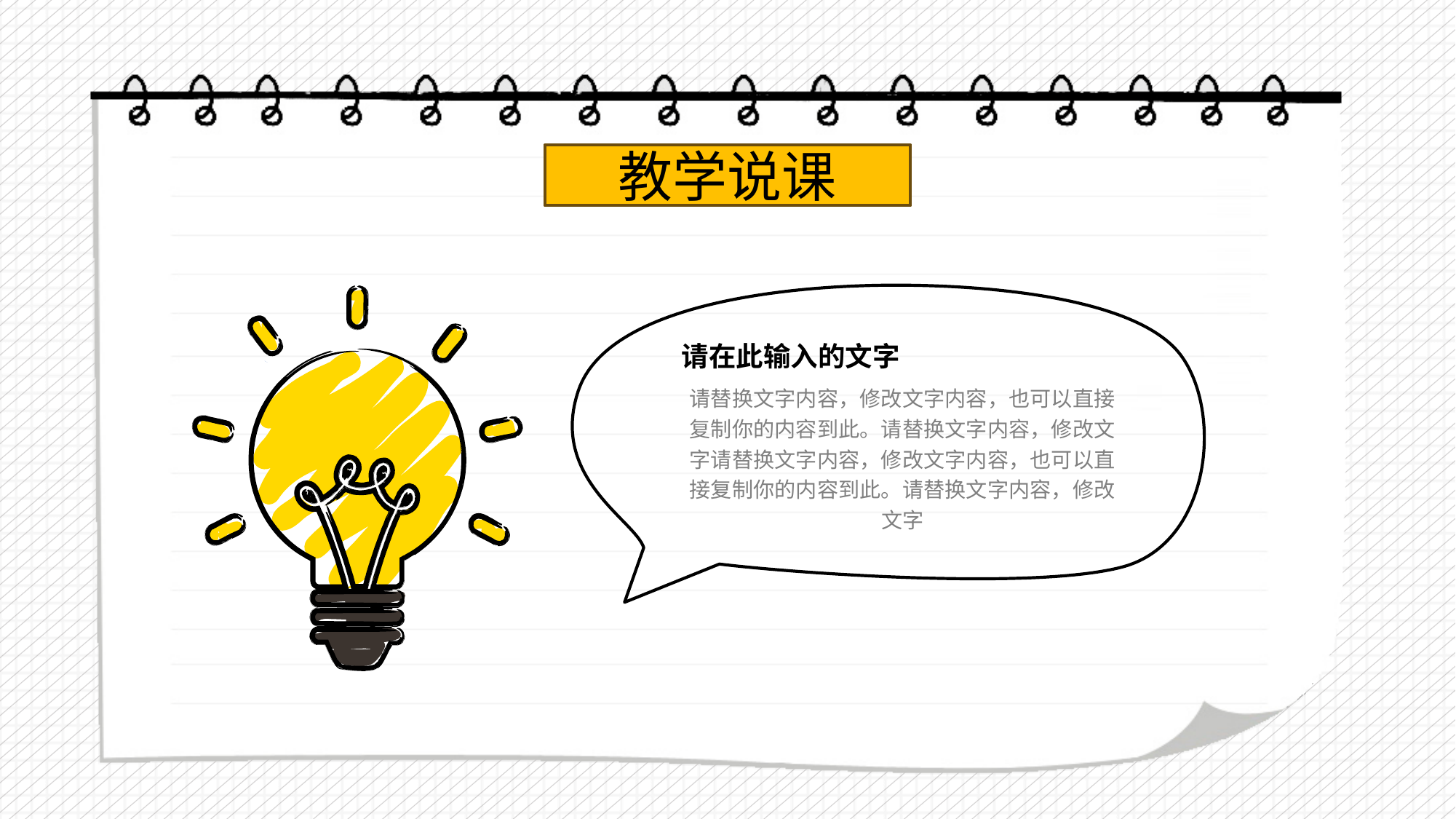

教学说课

请在此输入的文字
请替换文字内容，修改文字内容，也可以直接复制你的内容到此。请替换文字内容，修改文字请替换文字内容，修改文字内容，也可以直接复制你的内容到此。请替换文字内容，修改文字